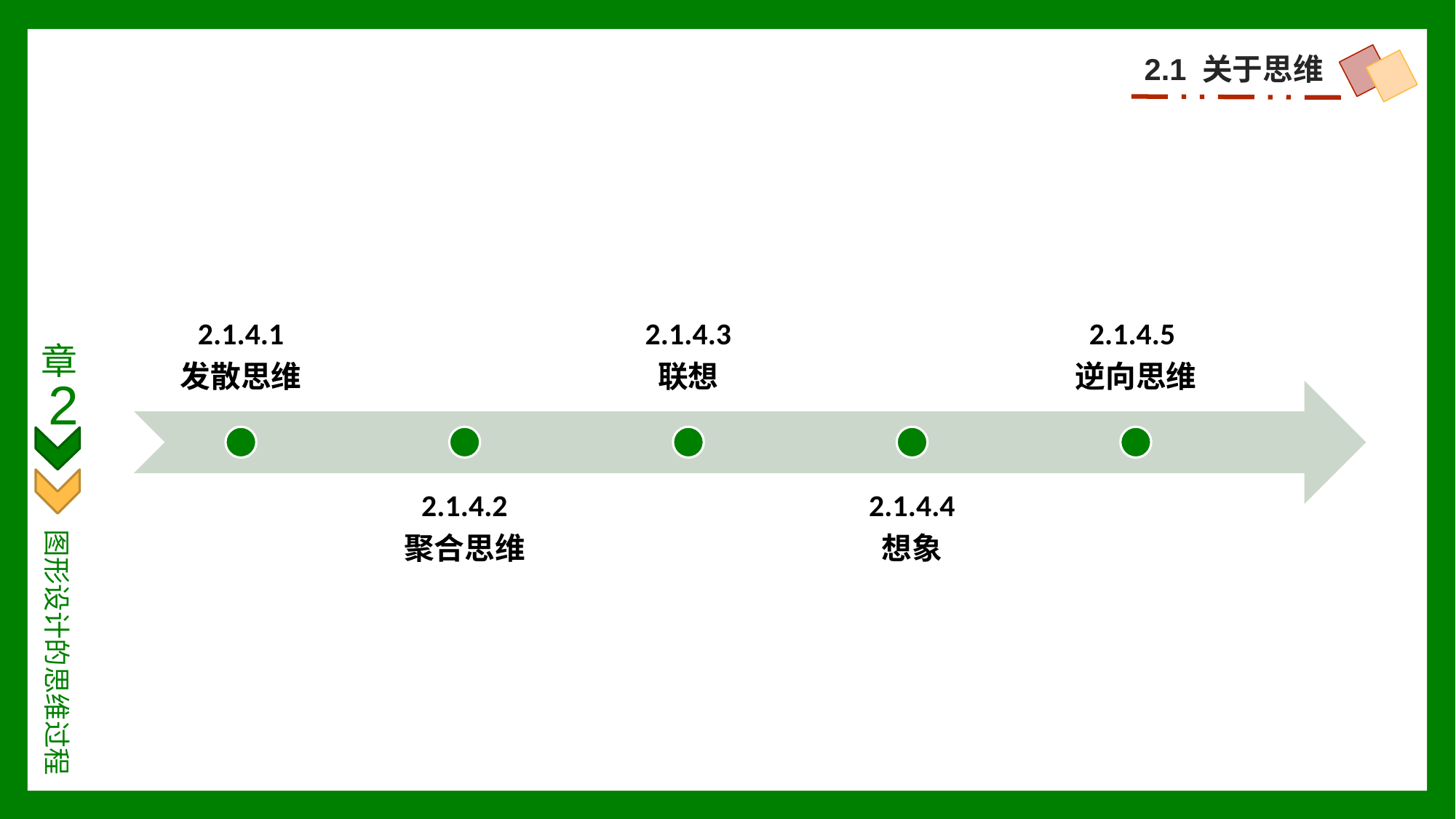

2.1 关于思维

2.1.4.1
发散思维
2.1.4.2
聚合思维
2.1.4.3
联想
2.1.4.4
想象
2.1.4.5
逆向思维
章
2

图形设计的思维过程